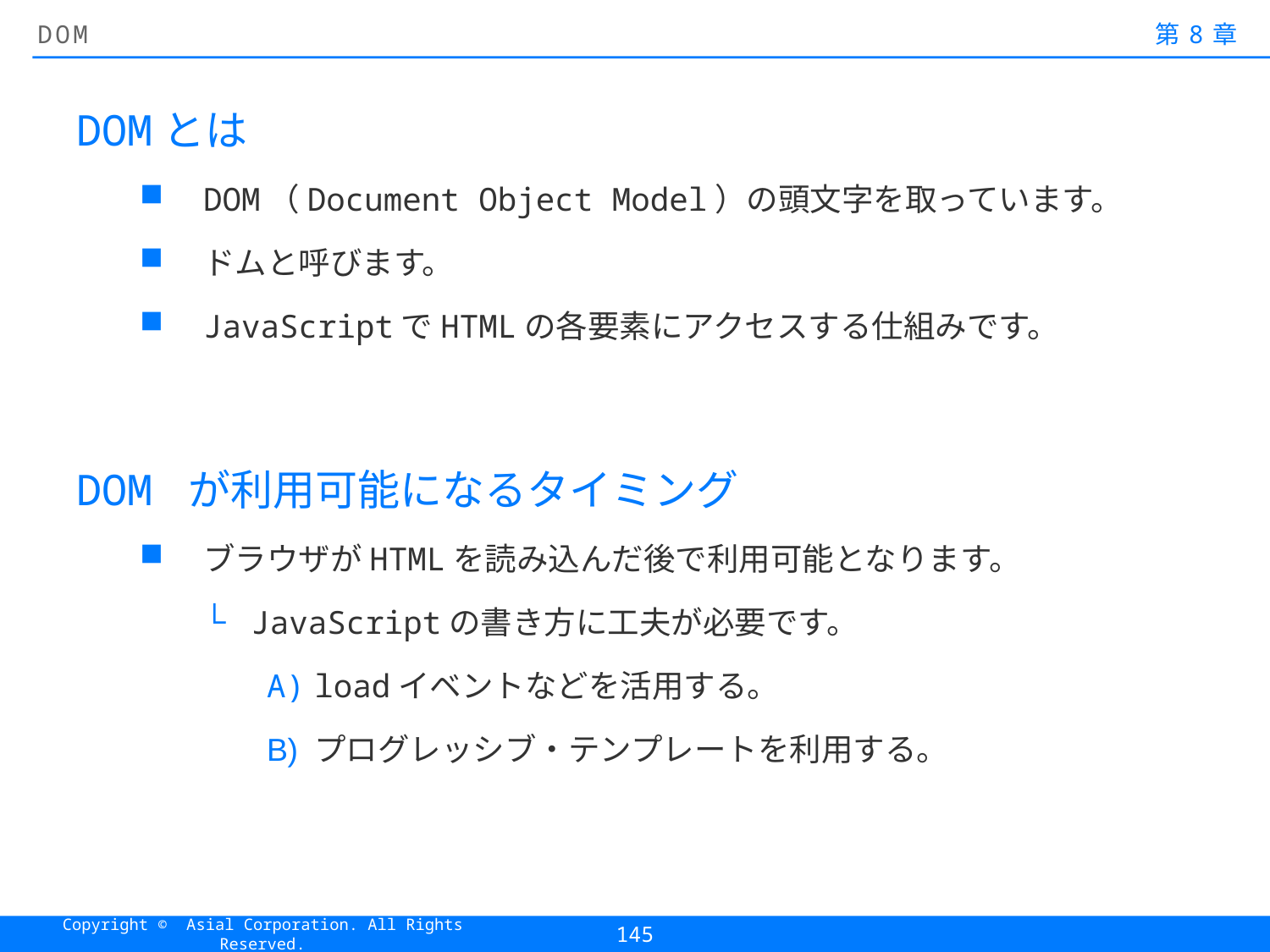

# DOM
第8章
DOMとは
DOM（Document Object Model）の頭文字を取っています。
ドムと呼びます。
JavaScriptでHTMLの各要素にアクセスする仕組みです。

DOM が利用可能になるタイミング
ブラウザがHTMLを読み込んだ後で利用可能となります。
JavaScriptの書き方に工夫が必要です。
loadイベントなどを活用する。
プログレッシブ・テンプレートを利用する。
145